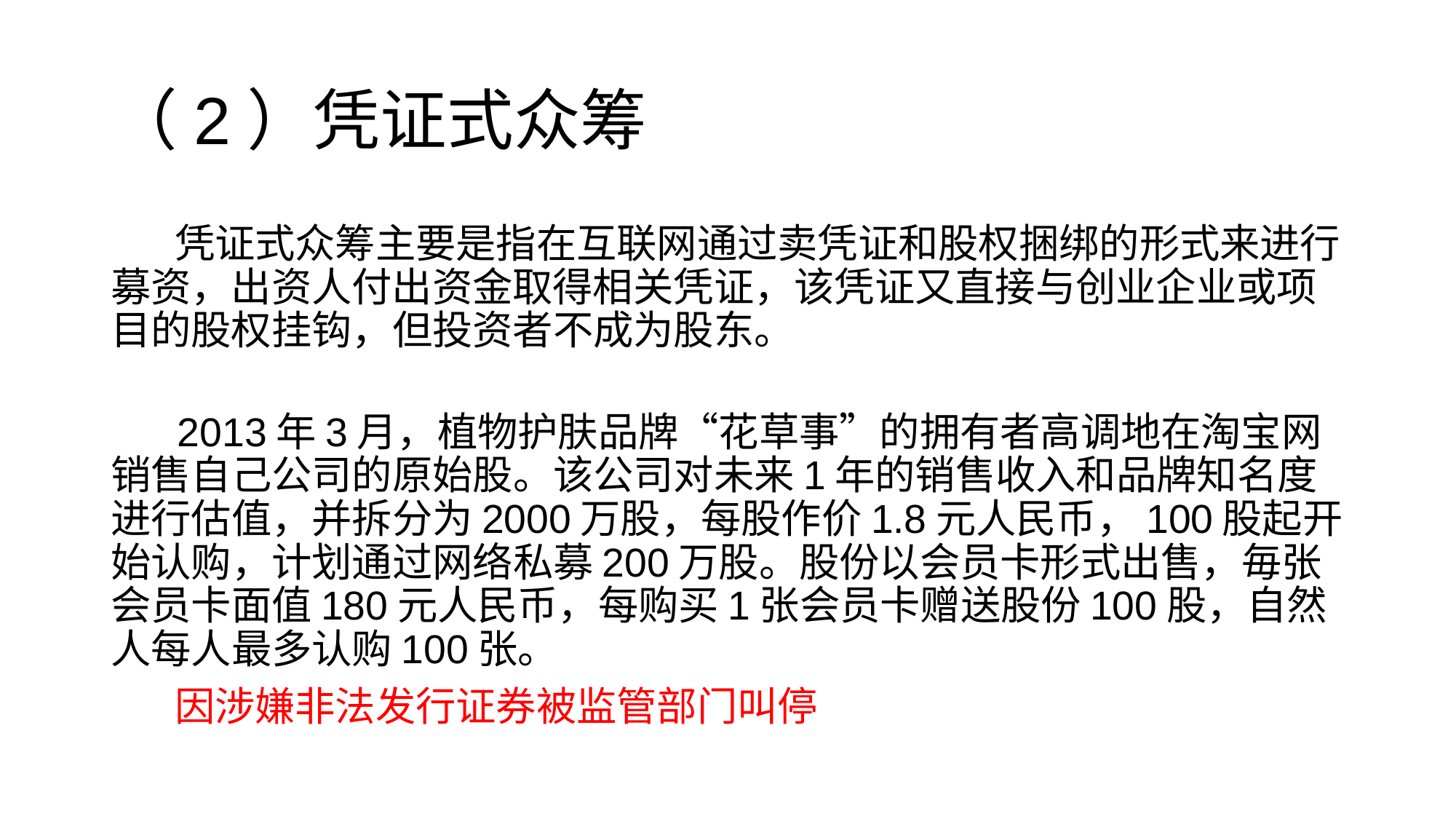

# （2）凭证式众筹
      凭证式众筹主要是指在互联网通过卖凭证和股权捆绑的形式来进行募资，出资人付出资金取得相关凭证，该凭证又直接与创业企业或项目的股权挂钩，但投资者不成为股东。
      2013年3月，植物护肤品牌“花草事”的拥有者高调地在淘宝网销售自己公司的原始股。该公司对未来1年的销售收入和品牌知名度进行估值，并拆分为2000万股，每股作价1.8元人民币，100股起开始认购，计划通过网络私募200万股。股份以会员卡形式出售，毎张会员卡面值180元人民币，每购买1张会员卡赠送股份100股，自然人每人最多认购100张。
      因涉嫌非法发行证券被监管部门叫停